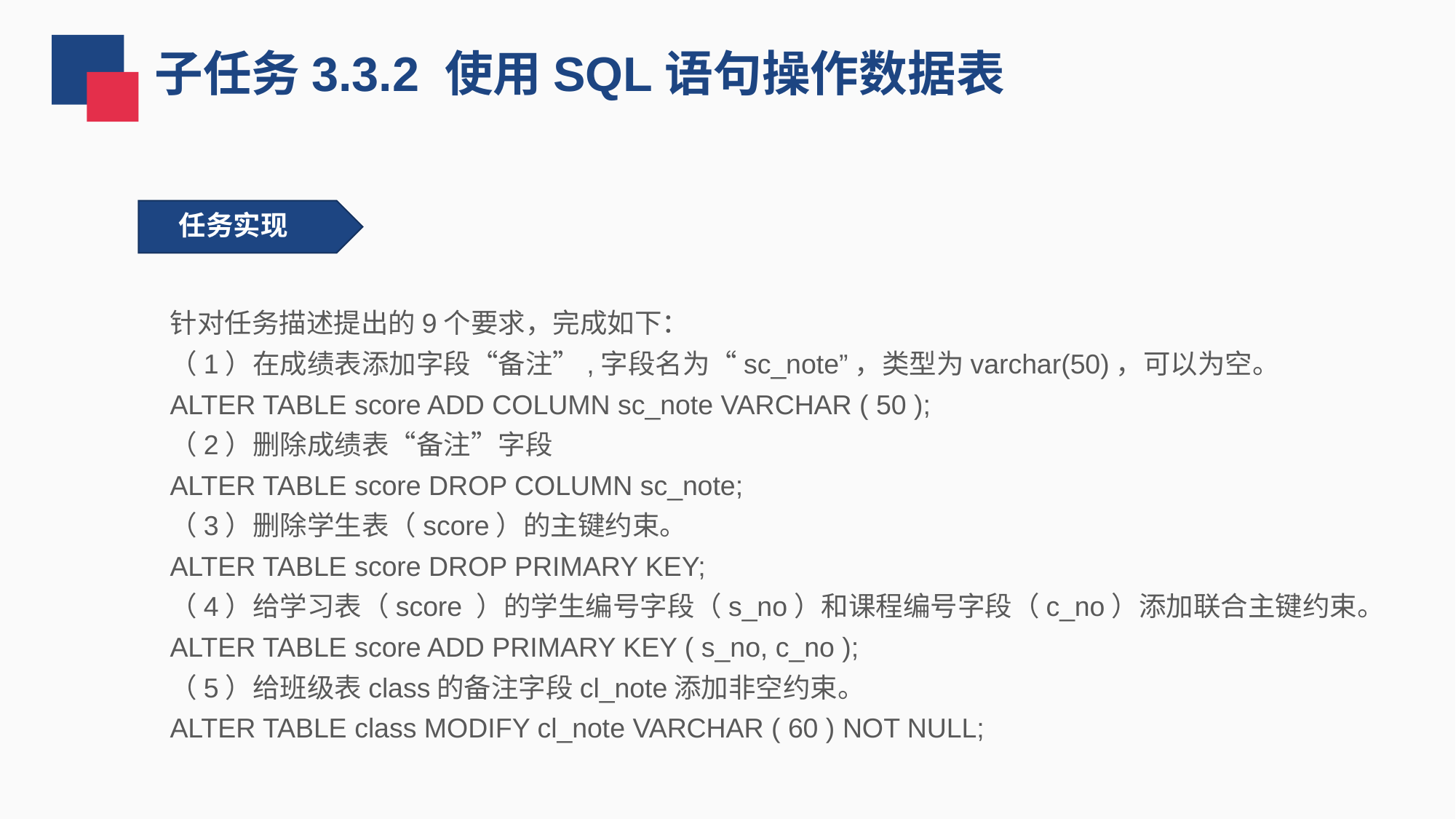

子任务3.3.2 使用SQL语句操作数据表

任务实现
针对任务描述提出的9个要求，完成如下：
（1）在成绩表添加字段“备注”,字段名为“sc_note”，类型为varchar(50)，可以为空。
ALTER TABLE score ADD COLUMN sc_note VARCHAR ( 50 );
（2）删除成绩表“备注”字段
ALTER TABLE score DROP COLUMN sc_note;
（3）删除学生表（score）的主键约束。
ALTER TABLE score DROP PRIMARY KEY;
（4）给学习表（score ）的学生编号字段（s_no）和课程编号字段（c_no）添加联合主键约束。
ALTER TABLE score ADD PRIMARY KEY ( s_no, c_no );
（5）给班级表class的备注字段cl_note添加非空约束。
ALTER TABLE class MODIFY cl_note VARCHAR ( 60 ) NOT NULL;